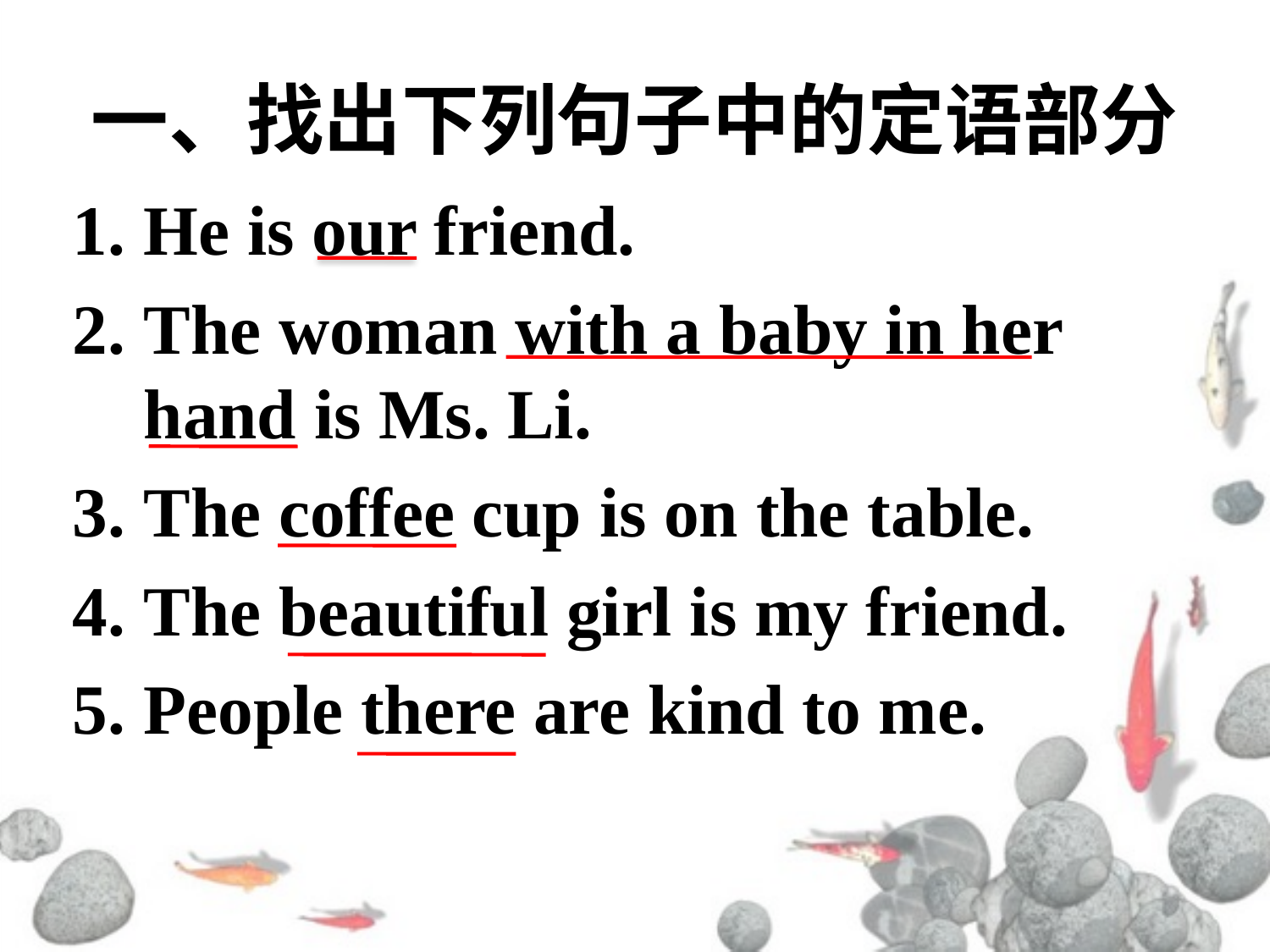

# 一、找出下列句子中的定语部分
He is our friend.
The woman with a baby in her hand is Ms. Li.
The coffee cup is on the table.
The beautiful girl is my friend.
People there are kind to me.